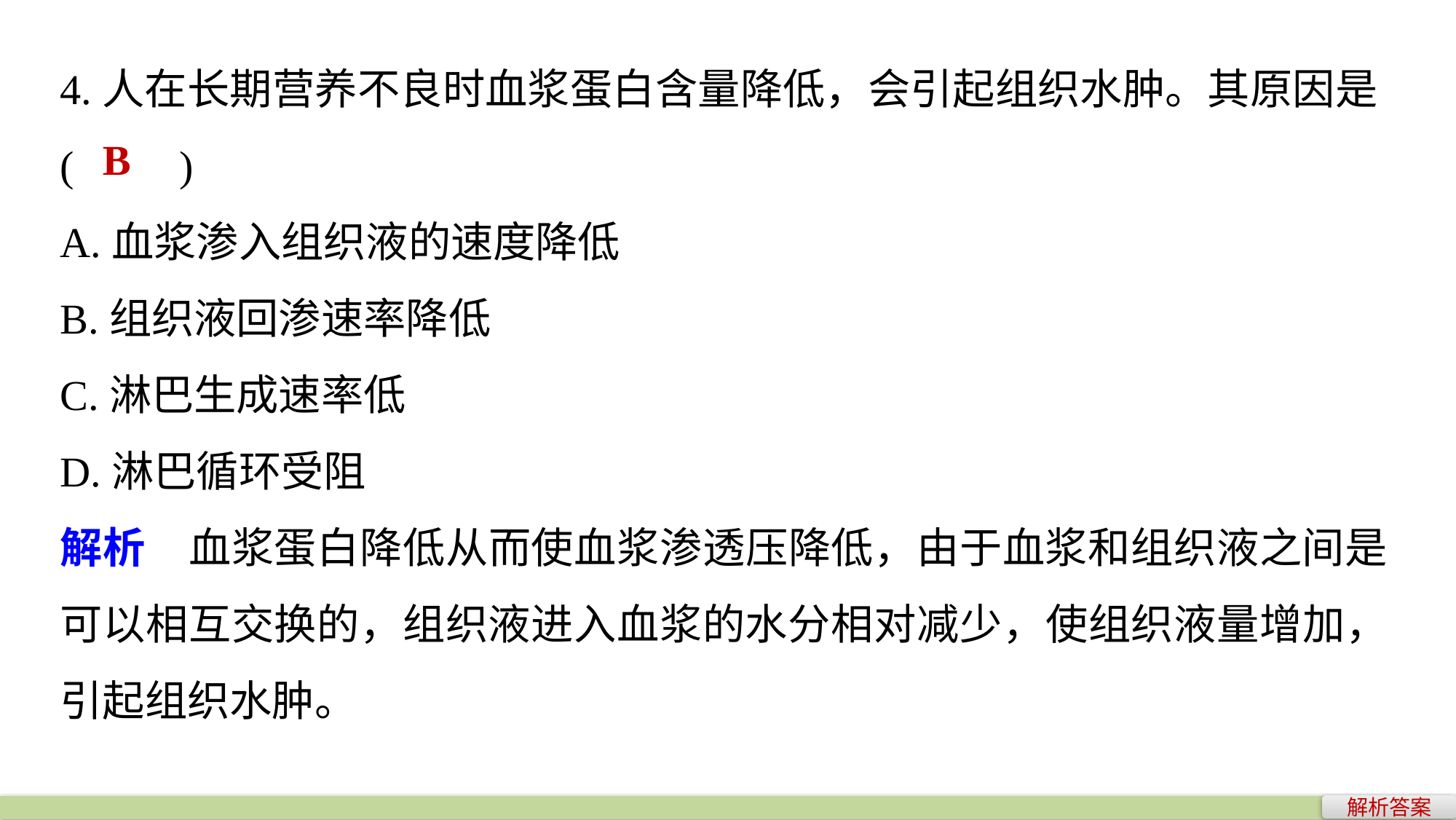

4.人在长期营养不良时血浆蛋白含量降低，会引起组织水肿。其原因是(　　)
A.血浆渗入组织液的速度降低
B.组织液回渗速率降低
C.淋巴生成速率低
D.淋巴循环受阻
解析　血浆蛋白降低从而使血浆渗透压降低，由于血浆和组织液之间是可以相互交换的，组织液进入血浆的水分相对减少，使组织液量增加，引起组织水肿。
B
解析答案